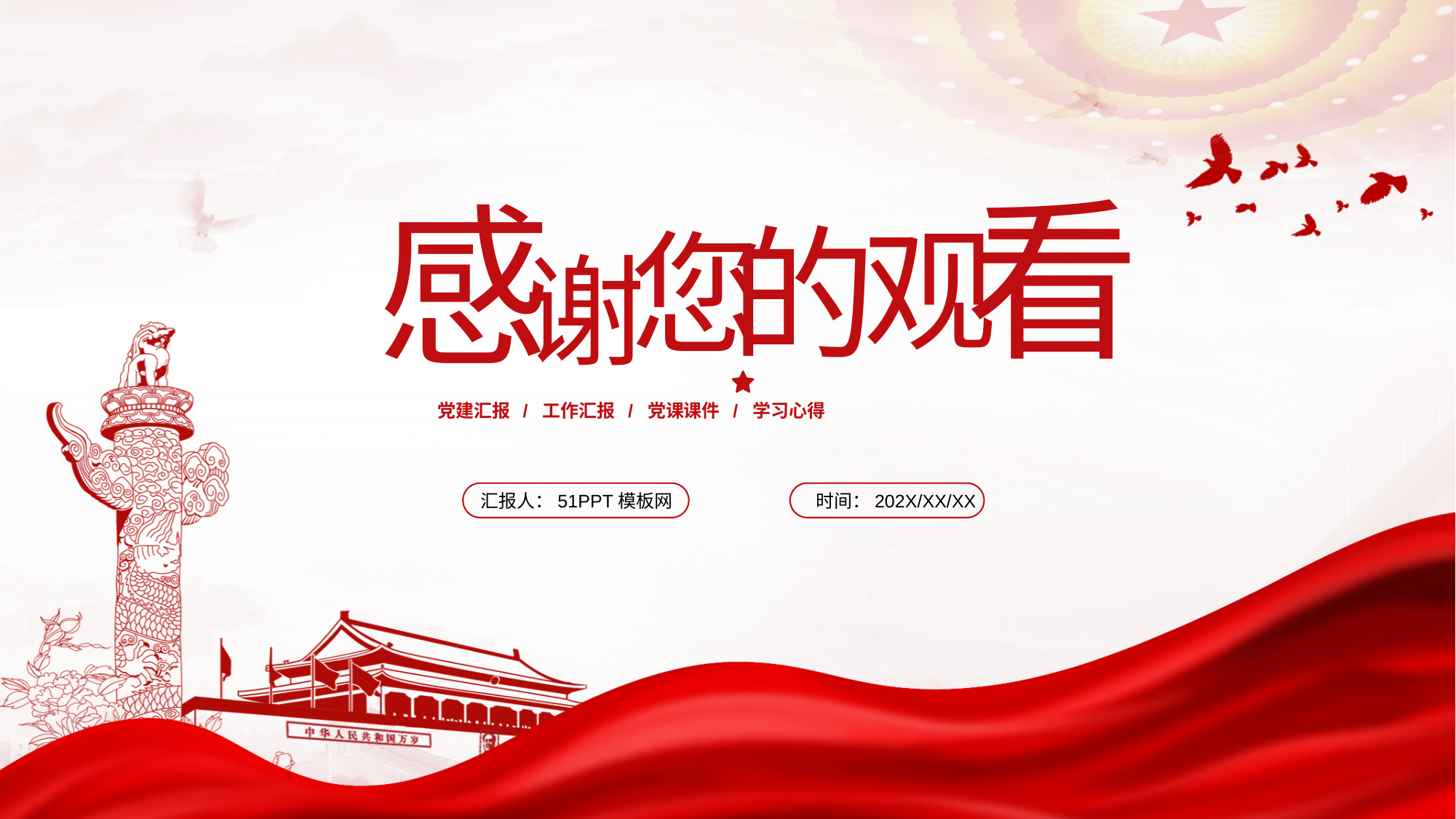

看
感
的
观
您
谢

党建汇报  /  工作汇报  /  党课课件  /  学习心得

汇报人：51PPT模板网
时间：202X/XX/XX